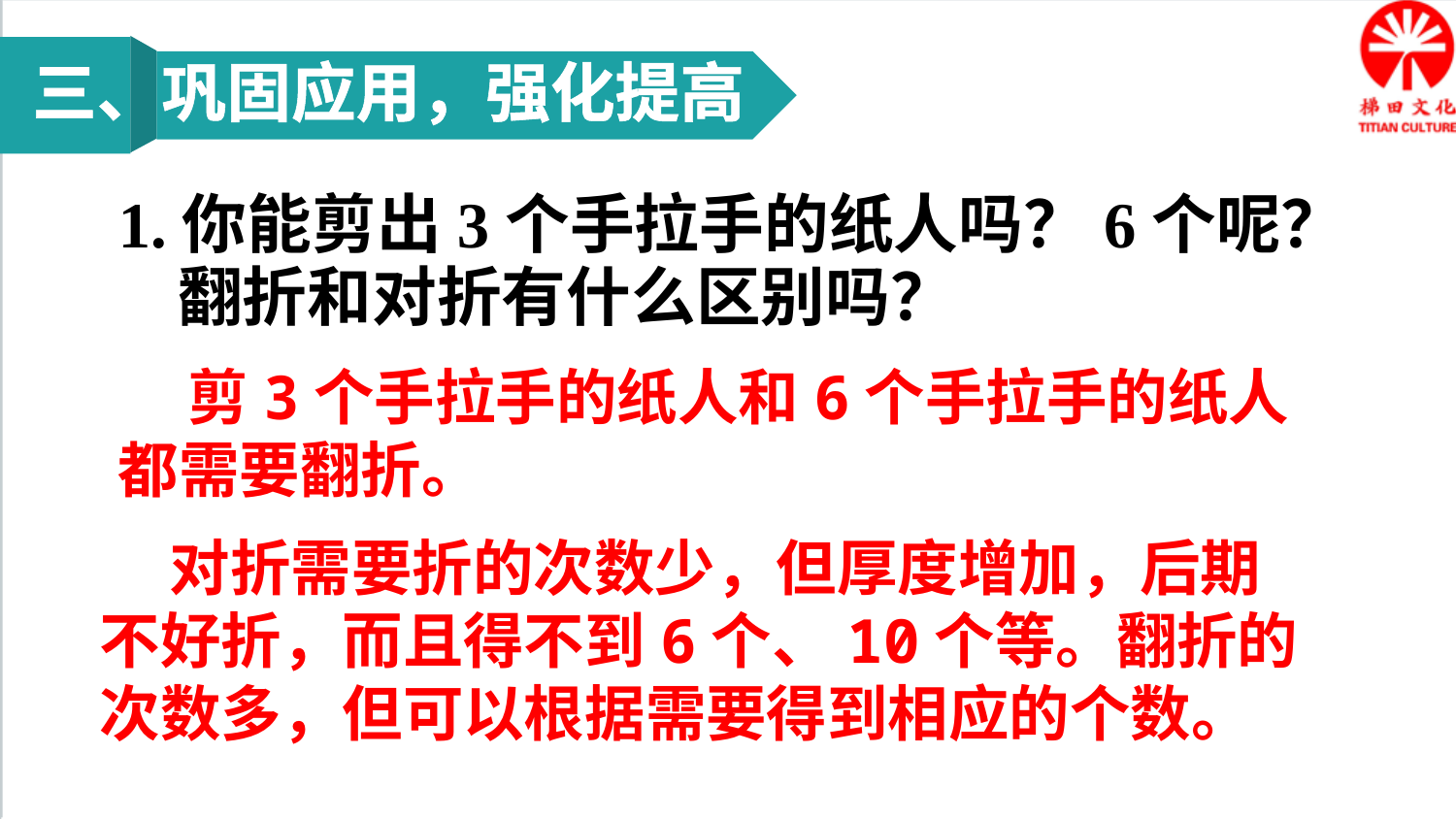

三、巩固应用，强化提高
1.你能剪出3个手拉手的纸人吗？6个呢？
翻折和对折有什么区别吗？
    剪3个手拉手的纸人和6个手拉手的纸人都需要翻折。
    对折需要折的次数少，但厚度增加，后期不好折，而且得不到6个、10个等。翻折的次数多，但可以根据需要得到相应的个数。